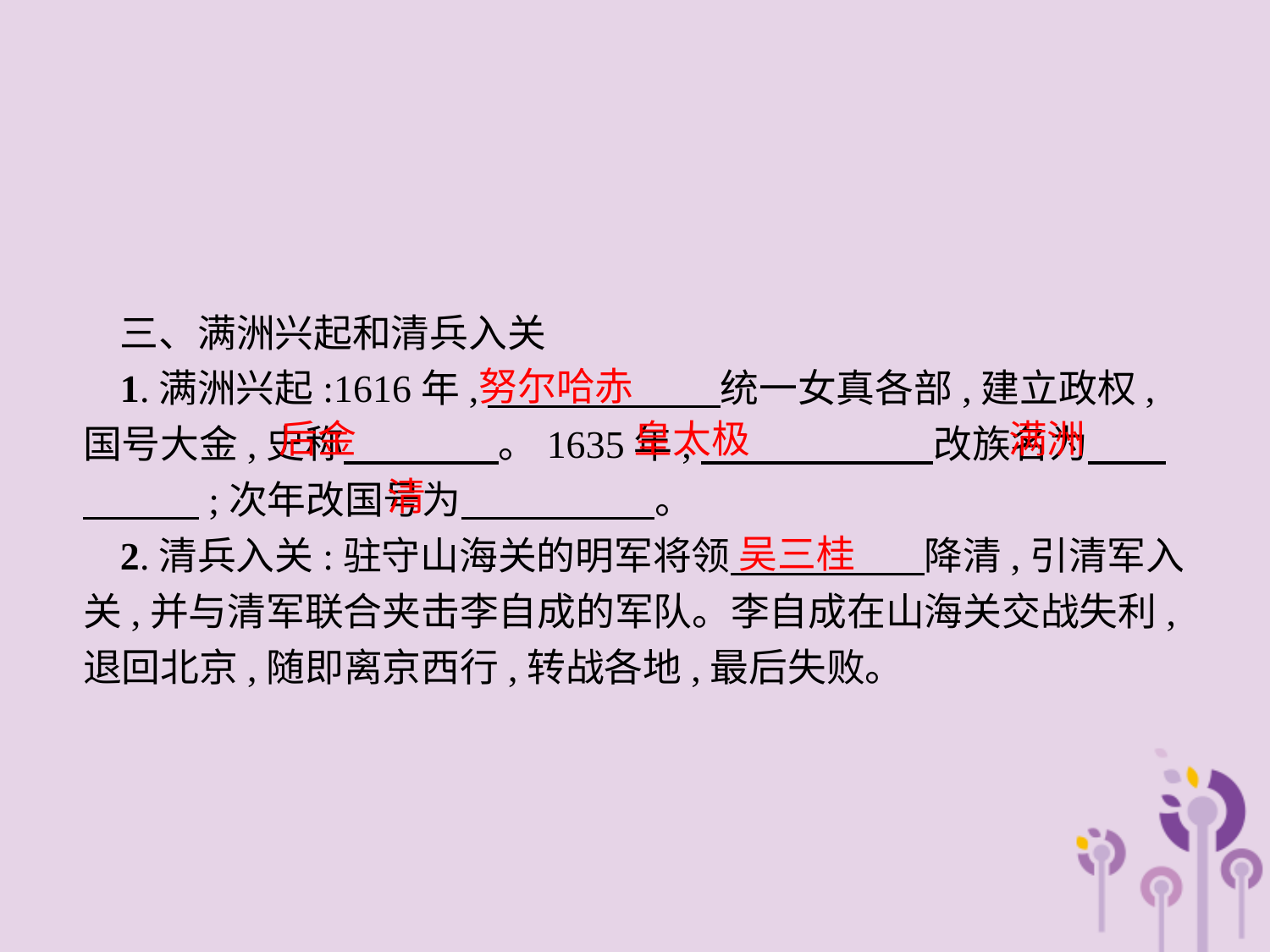

三、满洲兴起和清兵入关
1.满洲兴起:1616年,　　　　　　统一女真各部,建立政权,国号大金,史称　　　　。1635年,　　　　　　改族名为　　　　　;次年改国号为　　　　　。
2.清兵入关:驻守山海关的明军将领　　　　　降清,引清军入关,并与清军联合夹击李自成的军队。李自成在山海关交战失利,退回北京,随即离京西行,转战各地,最后失败。
努尔哈赤
后金
皇太极
满洲
清
吴三桂